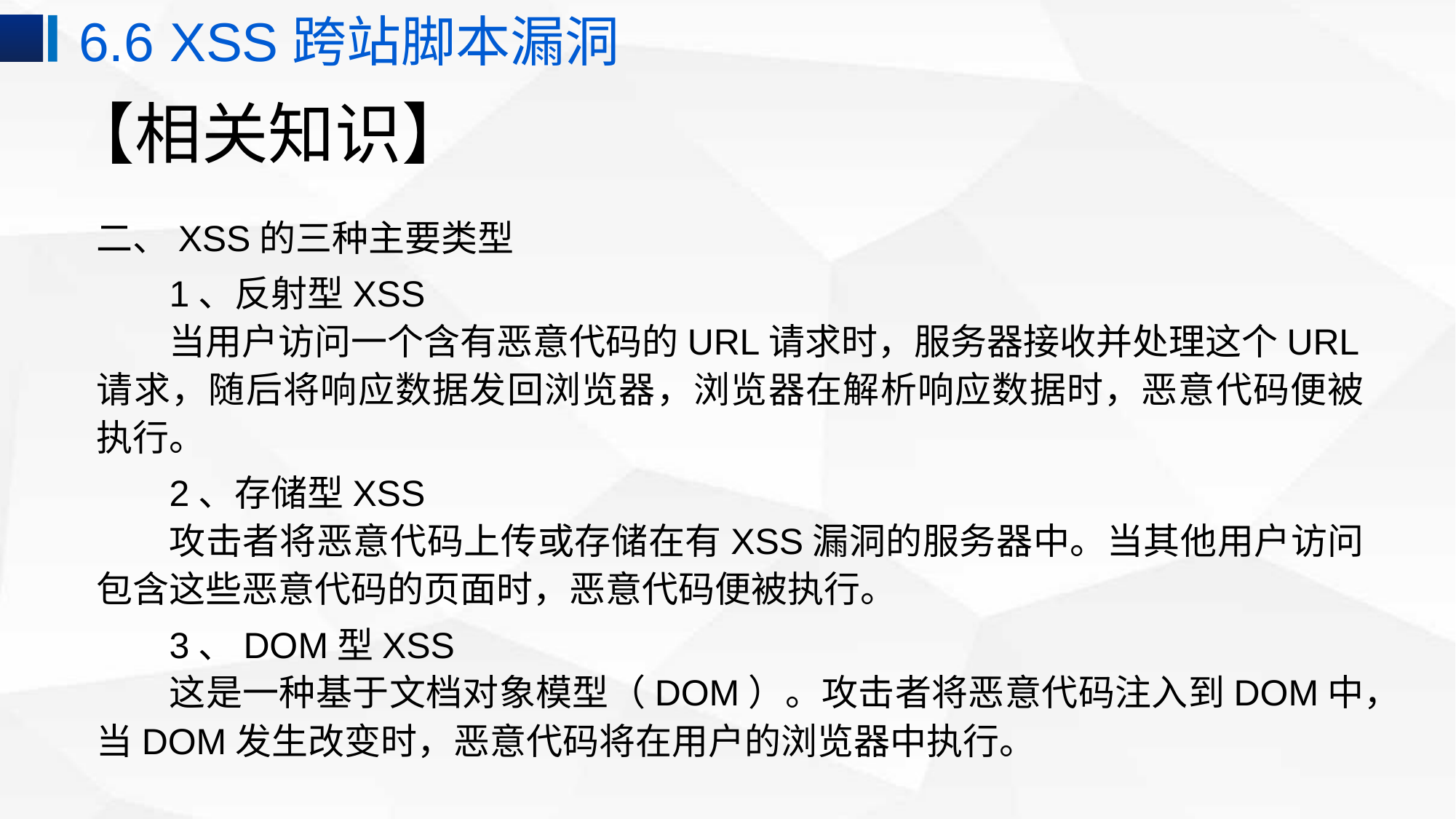

6.6 XSS跨站脚本漏洞

# 【相关知识】
二、XSS的三种主要类型
1、反射型XSS
当用户访问一个含有恶意代码的URL请求时，服务器接收并处理这个URL请求，随后将响应数据发回浏览器，浏览器在解析响应数据时，恶意代码便被执行。
2、存储型XSS
攻击者将恶意代码上传或存储在有XSS漏洞的服务器中。当其他用户访问包含这些恶意代码的页面时，恶意代码便被执行。
3、DOM型XSS
这是一种基于文档对象模型（DOM）。攻击者将恶意代码注入到DOM中，当DOM发生改变时，恶意代码将在用户的浏览器中执行。